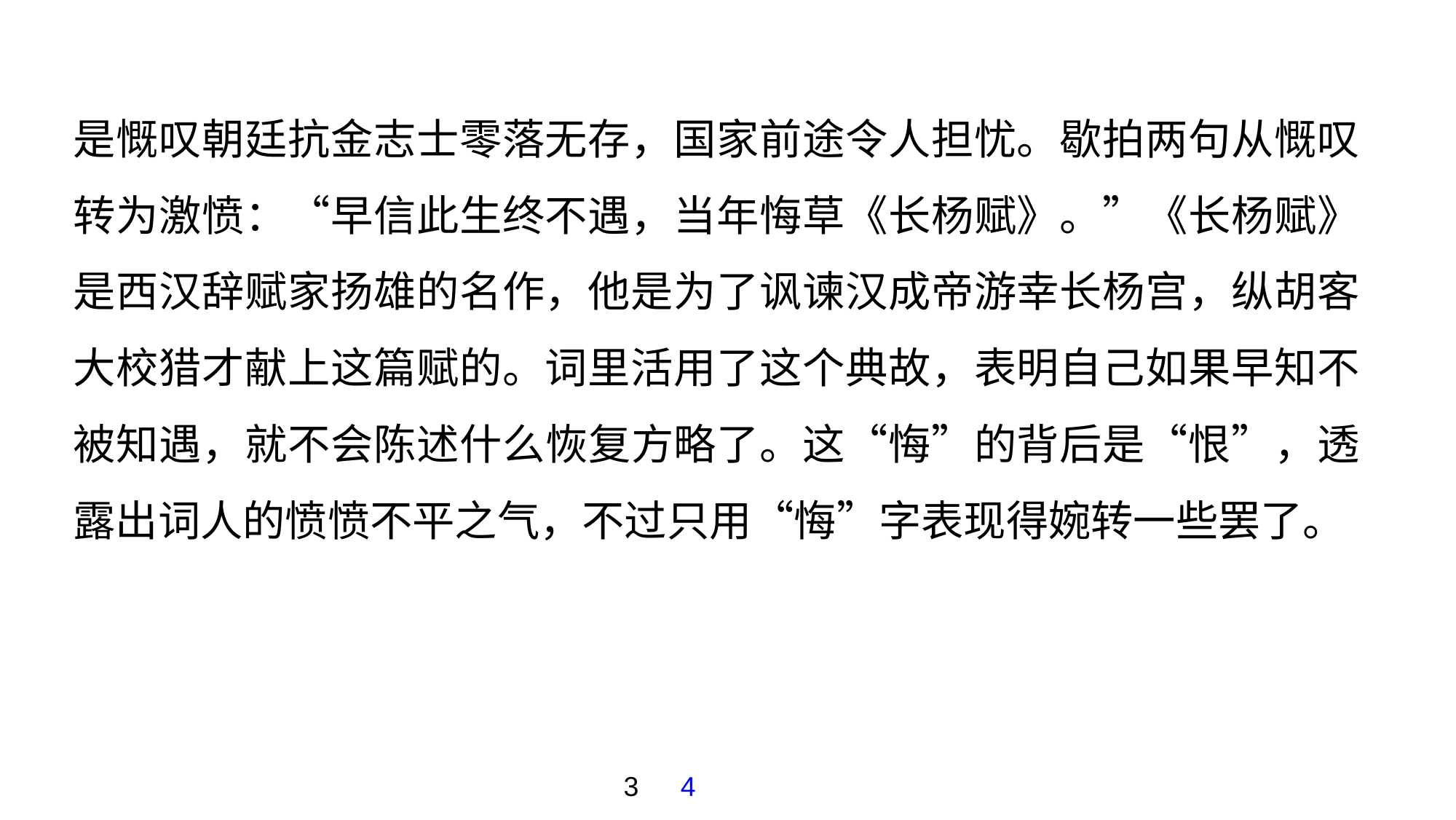

是慨叹朝廷抗金志士零落无存，国家前途令人担忧。歇拍两句从慨叹转为激愤：“早信此生终不遇，当年悔草《长杨赋》。”《长杨赋》是西汉辞赋家扬雄的名作，他是为了讽谏汉成帝游幸长杨宫，纵胡客大校猎才献上这篇赋的。词里活用了这个典故，表明自己如果早知不被知遇，就不会陈述什么恢复方略了。这“悔”的背后是“恨”，透露出词人的愤愤不平之气，不过只用“悔”字表现得婉转一些罢了。
3
4